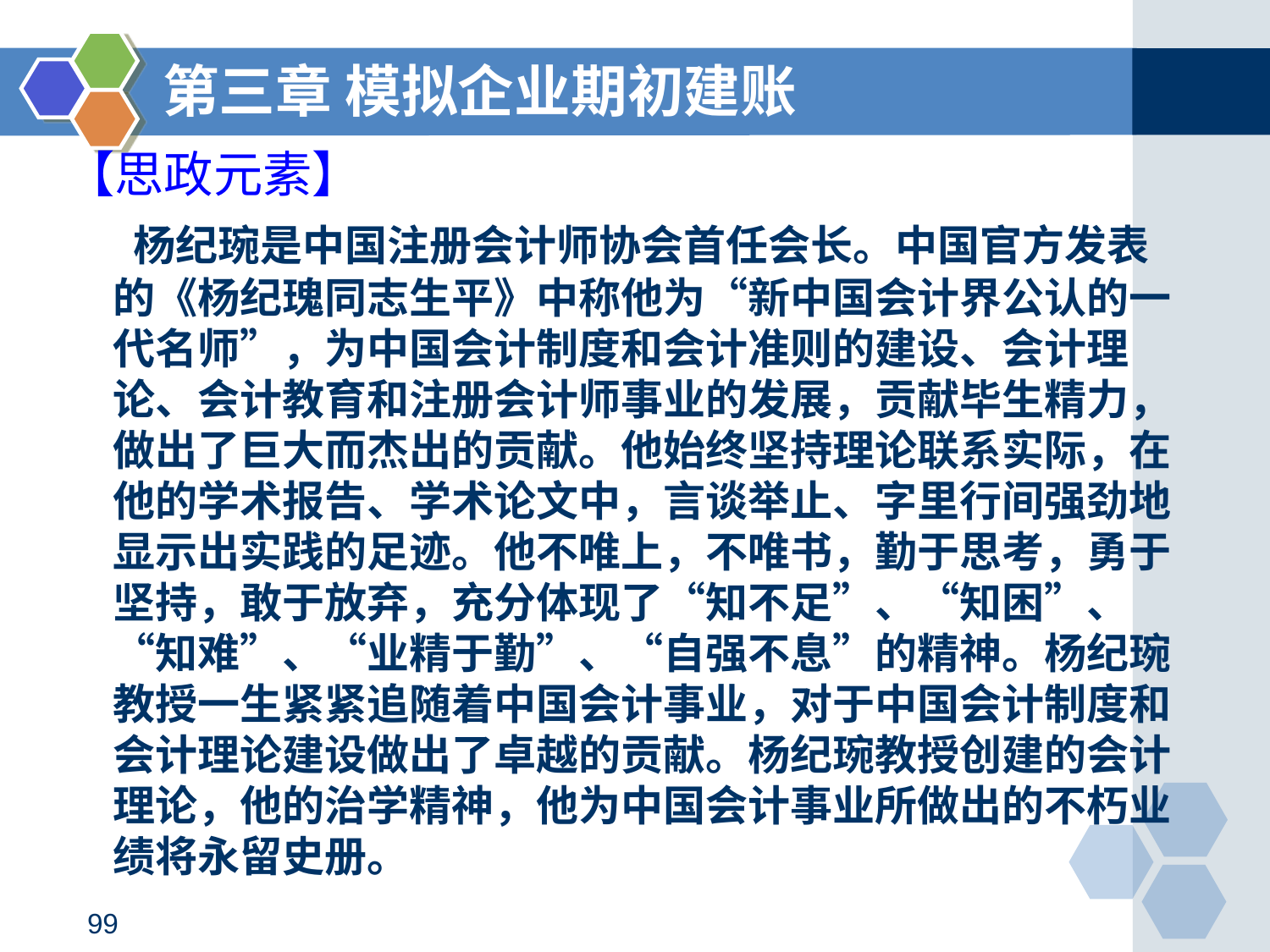

第三章 模拟企业期初建账
【思政元素】
     杨纪琬是中国注册会计师协会首任会长。中国官方发表的《杨纪瑰同志生平》中称他为“新中国会计界公认的一代名师”，为中国会计制度和会计准则的建设、会计理论、会计教育和注册会计师事业的发展，贡献毕生精力，做出了巨大而杰出的贡献。他始终坚持理论联系实际，在他的学术报告、学术论文中，言谈举止、字里行间强劲地显示出实践的足迹。他不唯上，不唯书，勤于思考，勇于坚持，敢于放弃，充分体现了“知不足”、“知困”、“知难”、“业精于勤”、“自强不息”的精神。杨纪琬教授一生紧紧追随着中国会计事业，对于中国会计制度和会计理论建设做出了卓越的贡献。杨纪琬教授创建的会计理论，他的治学精神，他为中国会计事业所做出的不朽业绩将永留史册。